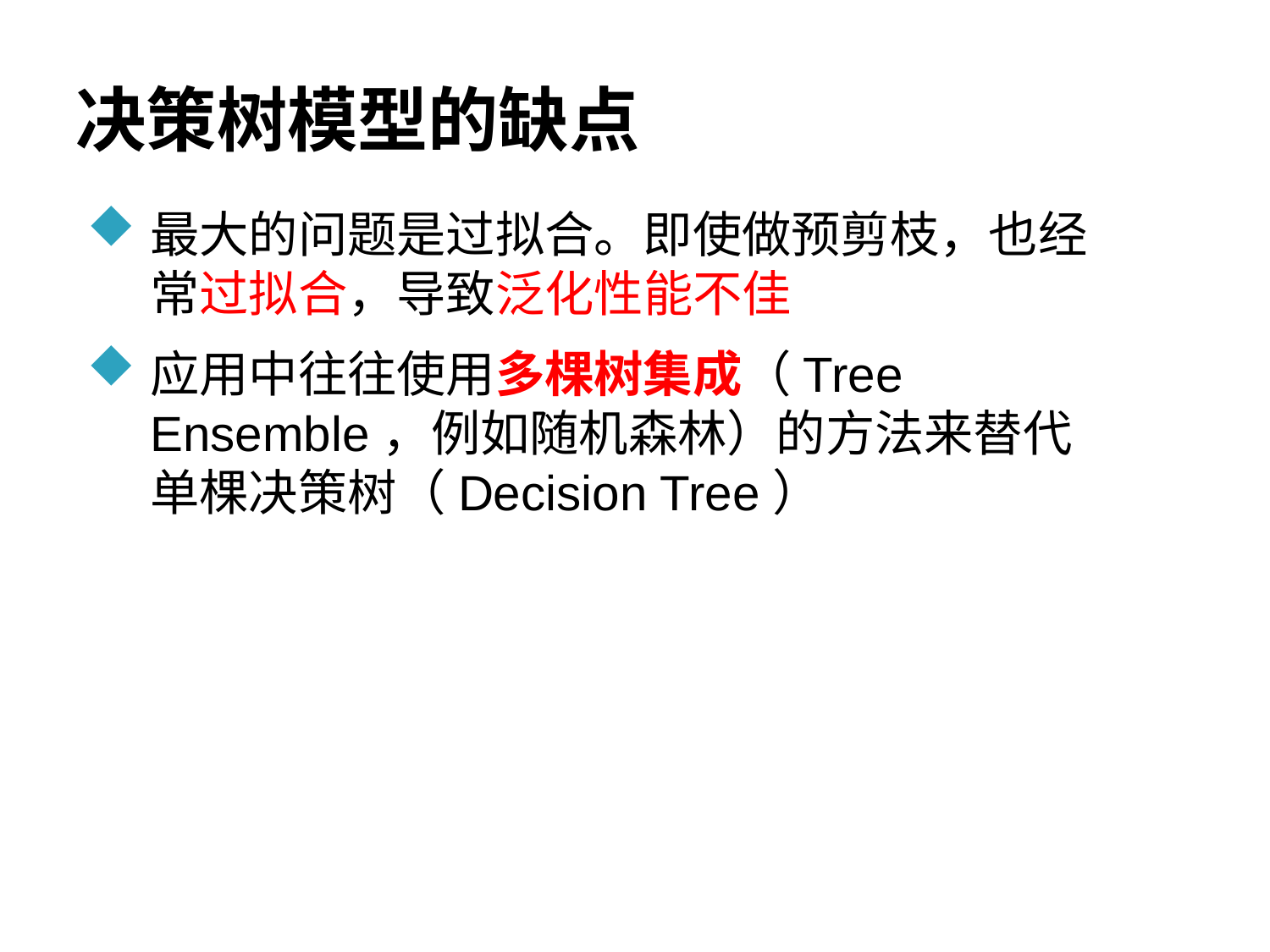

# 决策树模型的缺点
最大的问题是过拟合。即使做预剪枝，也经常过拟合，导致泛化性能不佳
应用中往往使用多棵树集成（Tree Ensemble，例如随机森林）的方法来替代单棵决策树（Decision Tree）